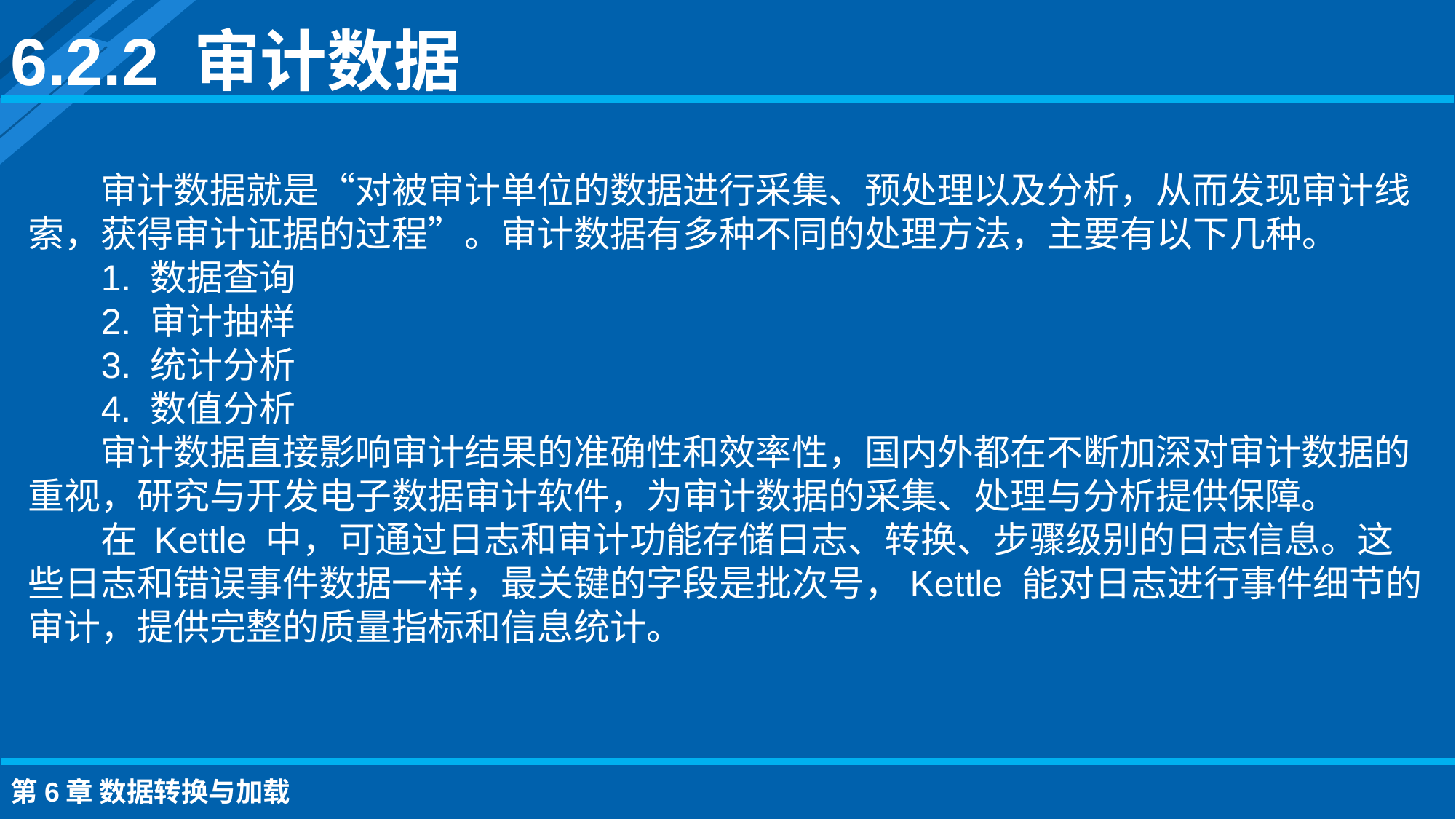

6.2.2 审计数据

审计数据就是“对被审计单位的数据进行采集、预处理以及分析，从而发现审计线索，获得审计证据的过程”。审计数据有多种不同的处理方法，主要有以下几种。
1. 数据查询
2. 审计抽样
3. 统计分析
4. 数值分析
审计数据直接影响审计结果的准确性和效率性，国内外都在不断加深对审计数据的重视，研究与开发电子数据审计软件，为审计数据的采集、处理与分析提供保障。
在 Kettle 中，可通过日志和审计功能存储日志、转换、步骤级别的日志信息。这些日志和错误事件数据一样，最关键的字段是批次号，Kettle 能对日志进行事件细节的审计，提供完整的质量指标和信息统计。
第6章 数据转换与加载